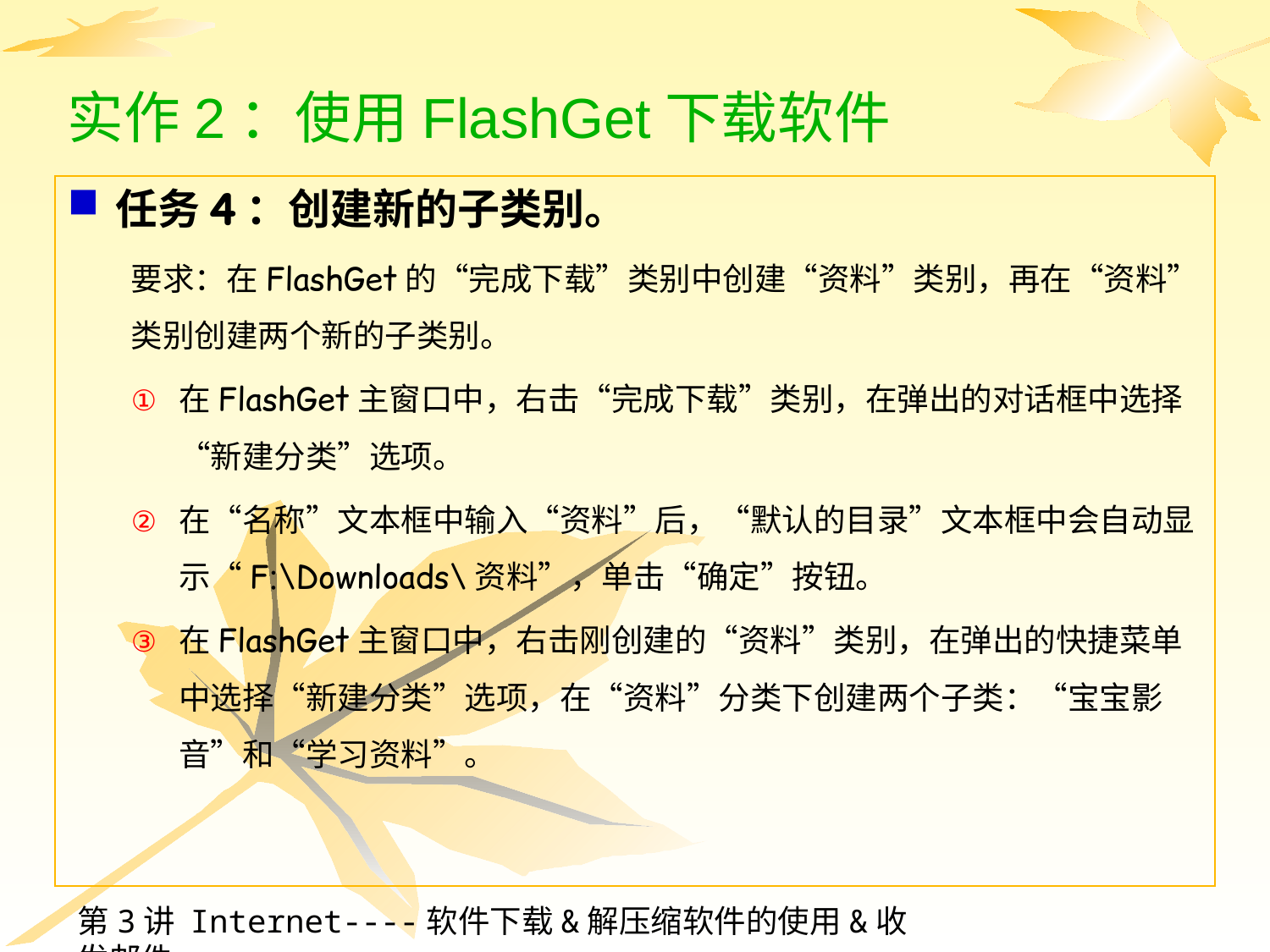

# 实作2：使用FlashGet下载软件
任务4：创建新的子类别。
要求：在FlashGet的“完成下载”类别中创建“资料”类别，再在“资料”类别创建两个新的子类别。
在FlashGet主窗口中，右击“完成下载”类别，在弹出的对话框中选择“新建分类”选项。
在“名称”文本框中输入“资料”后，“默认的目录”文本框中会自动显示“F:\Downloads\资料”，单击“确定”按钮。
在FlashGet主窗口中，右击刚创建的“资料”类别，在弹出的快捷菜单中选择“新建分类”选项，在“资料”分类下创建两个子类：“宝宝影音”和“学习资料”。